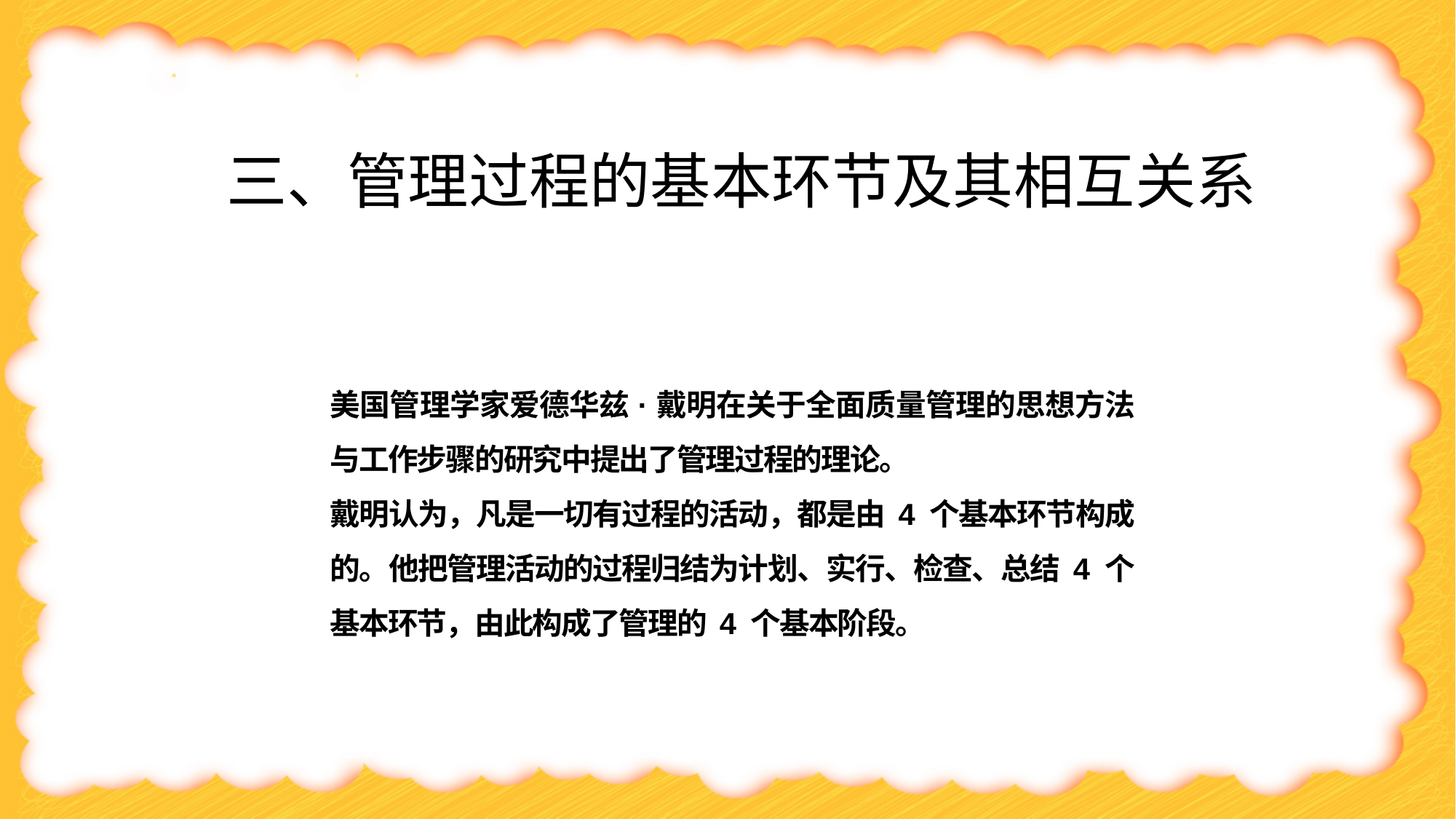

三、管理过程的基本环节及其相互关系
美国管理学家爱德华兹·戴明在关于全面质量管理的思想方法与工作步骤的研究中提出了管理过程的理论。
戴明认为，凡是一切有过程的活动，都是由 4 个基本环节构成的。他把管理活动的过程归结为计划、实行、检查、总结 4 个基本环节，由此构成了管理的 4 个基本阶段。